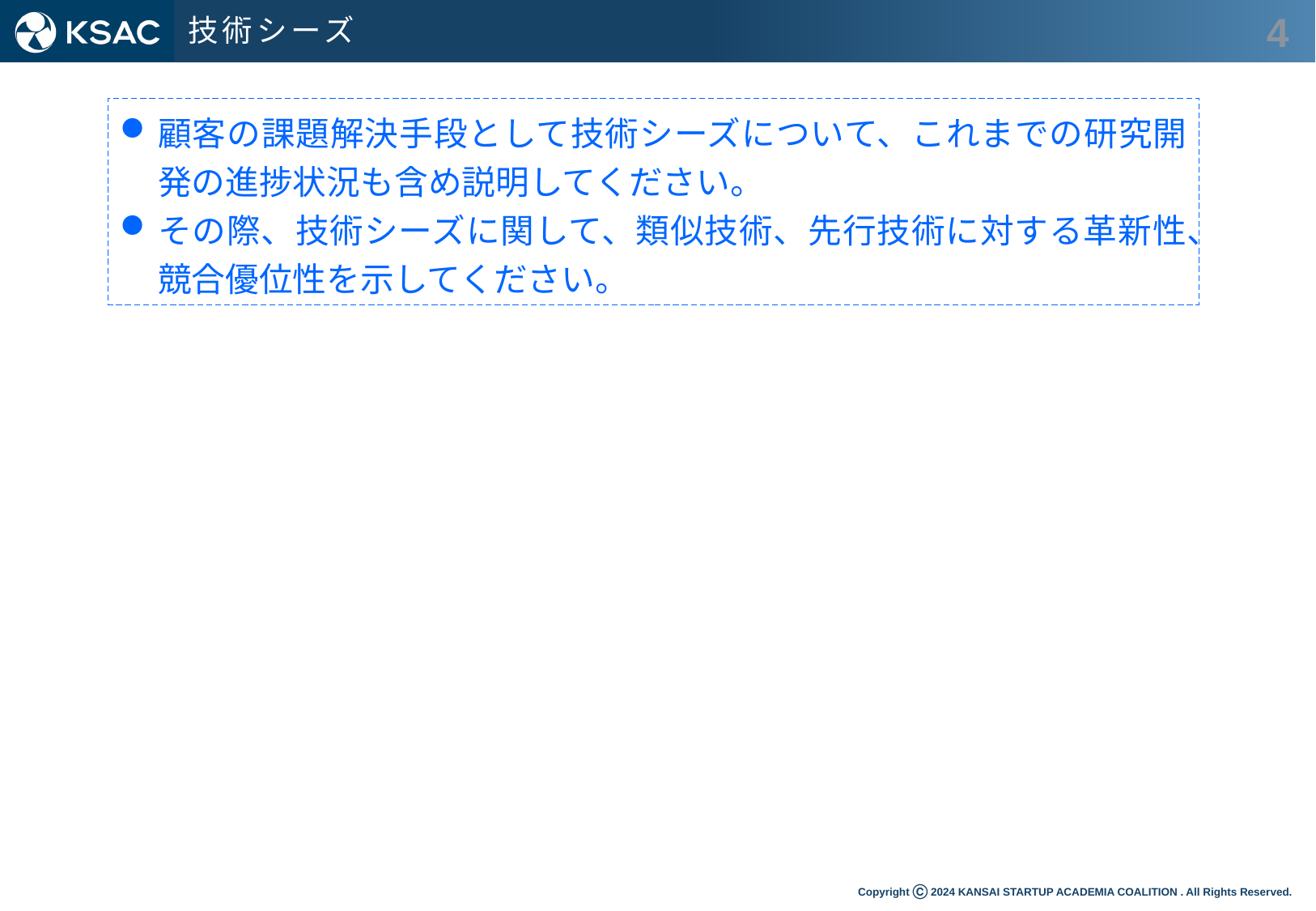

技術シーズ
4
顧客の課題解決手段として技術シーズについて、これまでの研究開発の進捗状況も含め説明してください。
その際、技術シーズに関して、類似技術、先行技術に対する革新性、競合優位性を示してください。